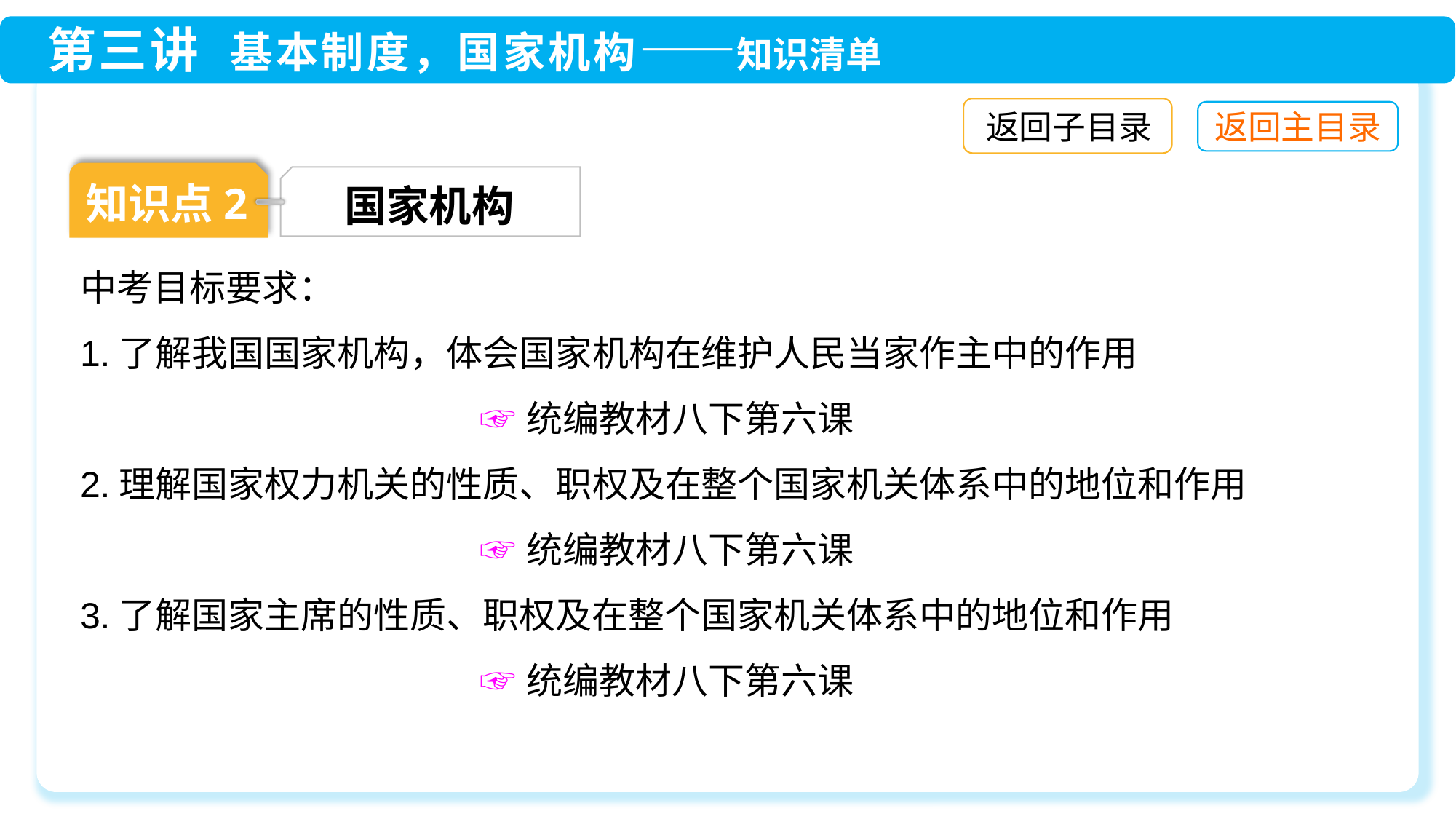

返回子目录
知识点2
国家机构

中考目标要求：
1.了解我国国家机构，体会国家机构在维护人民当家作主中的作用
                                                 ☞统编教材八下第六课
2.理解国家权力机关的性质、职权及在整个国家机关体系中的地位和作用
                                                 ☞统编教材八下第六课
3.了解国家主席的性质、职权及在整个国家机关体系中的地位和作用
                                                 ☞统编教材八下第六课